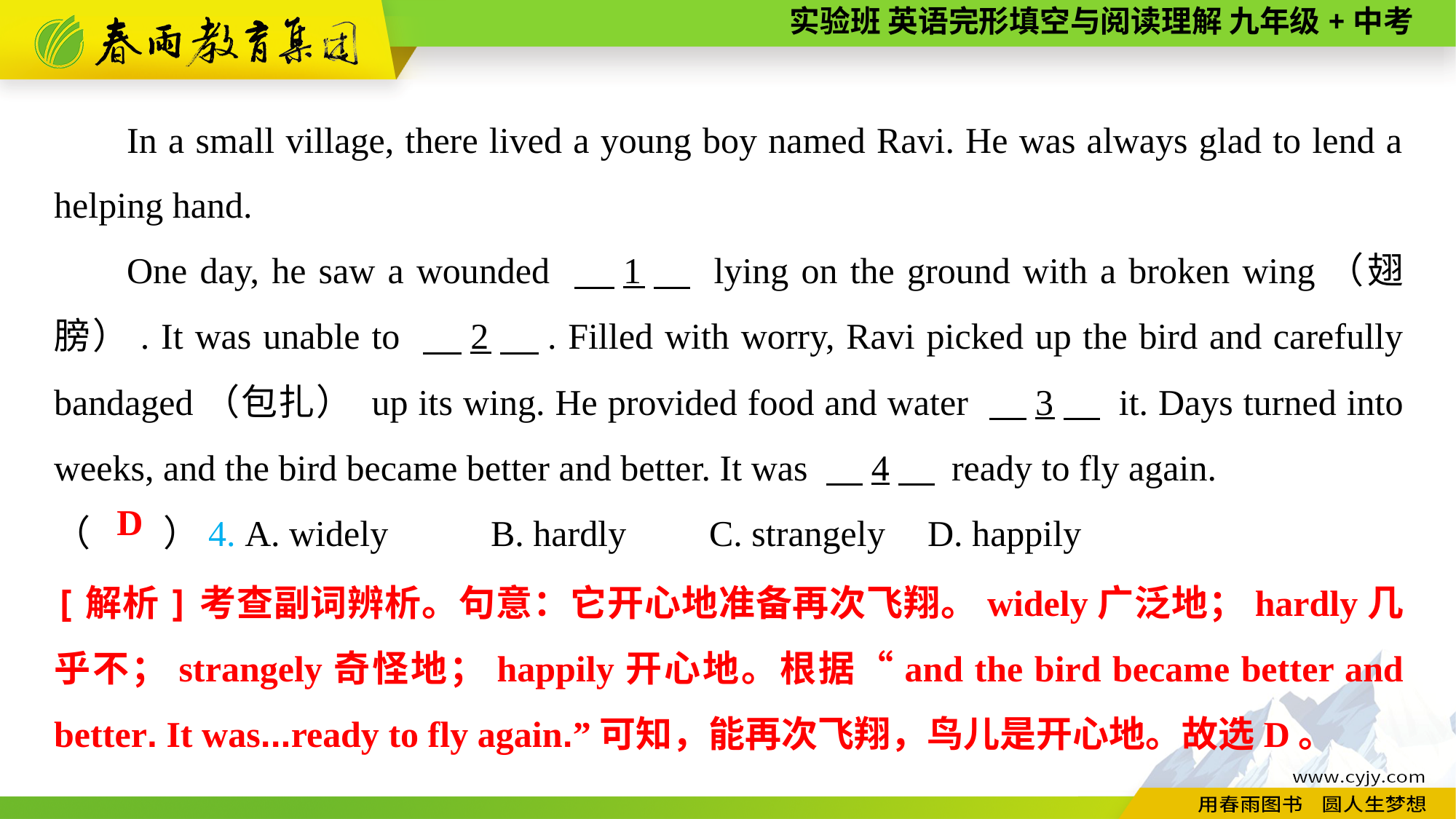

In a small village, there lived a young boy named Ravi. He was always glad to lend a helping hand.
One day, he saw a wounded 　1　 lying on the ground with a broken wing（翅膀）. It was unable to 　2　. Filled with worry, Ravi picked up the bird and carefully bandaged（包扎） up its wing. He provided food and water 　3　 it. Days turned into weeks, and the bird became better and better. It was 　4　 ready to fly again.
（　　）4. A. widely	B. hardly	C. strangely	D. happily
D
[解析]考查副词辨析。句意：它开心地准备再次飞翔。widely广泛地；hardly几乎不；strangely奇怪地；happily开心地。根据“and the bird became better and better. It was...ready to fly again.”可知，能再次飞翔，鸟儿是开心地。故选D。